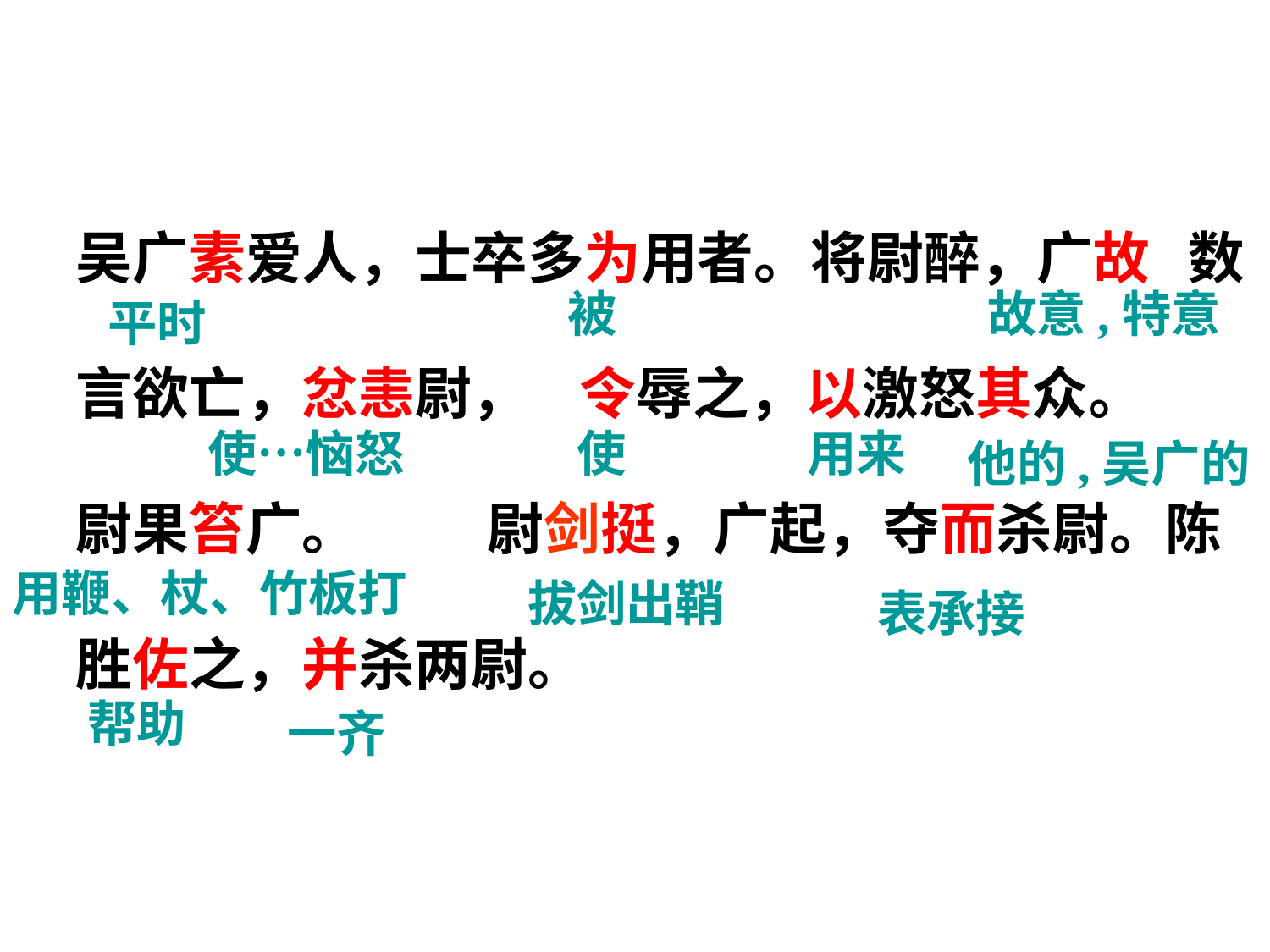

吴广素爱人，士卒多为用者。将尉醉，广故   数

言欲亡，忿恚尉，    令辱之，以激怒其众。

尉果笞广。          尉剑挺，广起，夺而杀尉。陈

胜佐之，并杀两尉。
被
故意,特意
平时
使…恼怒
使
用来
他的,吴广的
用鞭、杖、竹板打
拔剑出鞘
表承接
帮助
一齐